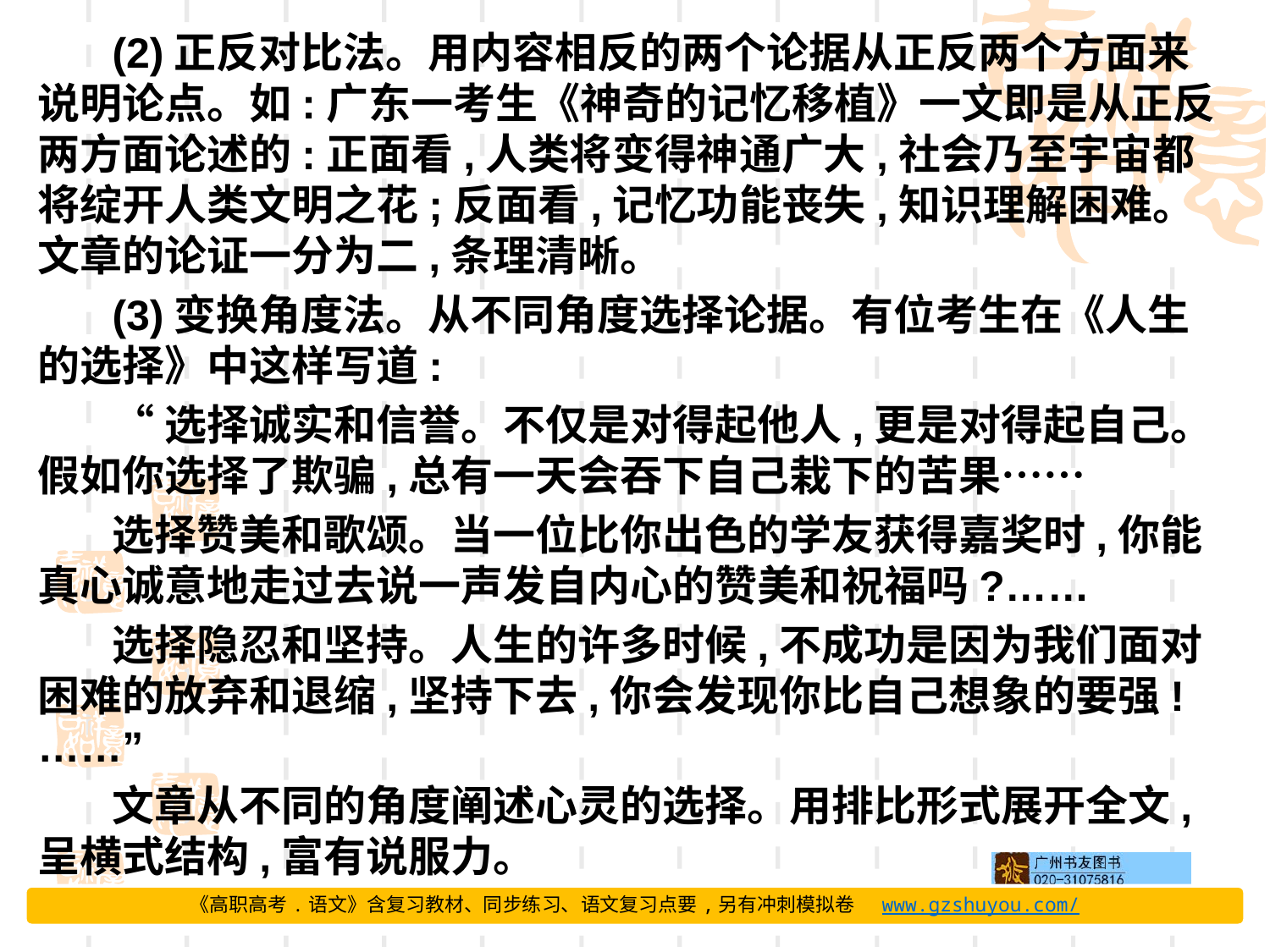

(2)正反对比法。用内容相反的两个论据从正反两个方面来说明论点。如:广东一考生《神奇的记忆移植》一文即是从正反两方面论述的:正面看,人类将变得神通广大,社会乃至宇宙都将绽开人类文明之花;反面看,记忆功能丧失,知识理解困难。文章的论证一分为二,条理清晰。
(3)变换角度法。从不同角度选择论据。有位考生在《人生的选择》中这样写道:
“选择诚实和信誉。不仅是对得起他人,更是对得起自己。假如你选择了欺骗,总有一天会吞下自己栽下的苦果……
选择赞美和歌颂。当一位比你出色的学友获得嘉奖时,你能真心诚意地走过去说一声发自内心的赞美和祝福吗?……
选择隐忍和坚持。人生的许多时候,不成功是因为我们面对困难的放弃和退缩,坚持下去,你会发现你比自己想象的要强!……”
文章从不同的角度阐述心灵的选择。用排比形式展开全文,呈横式结构,富有说服力。